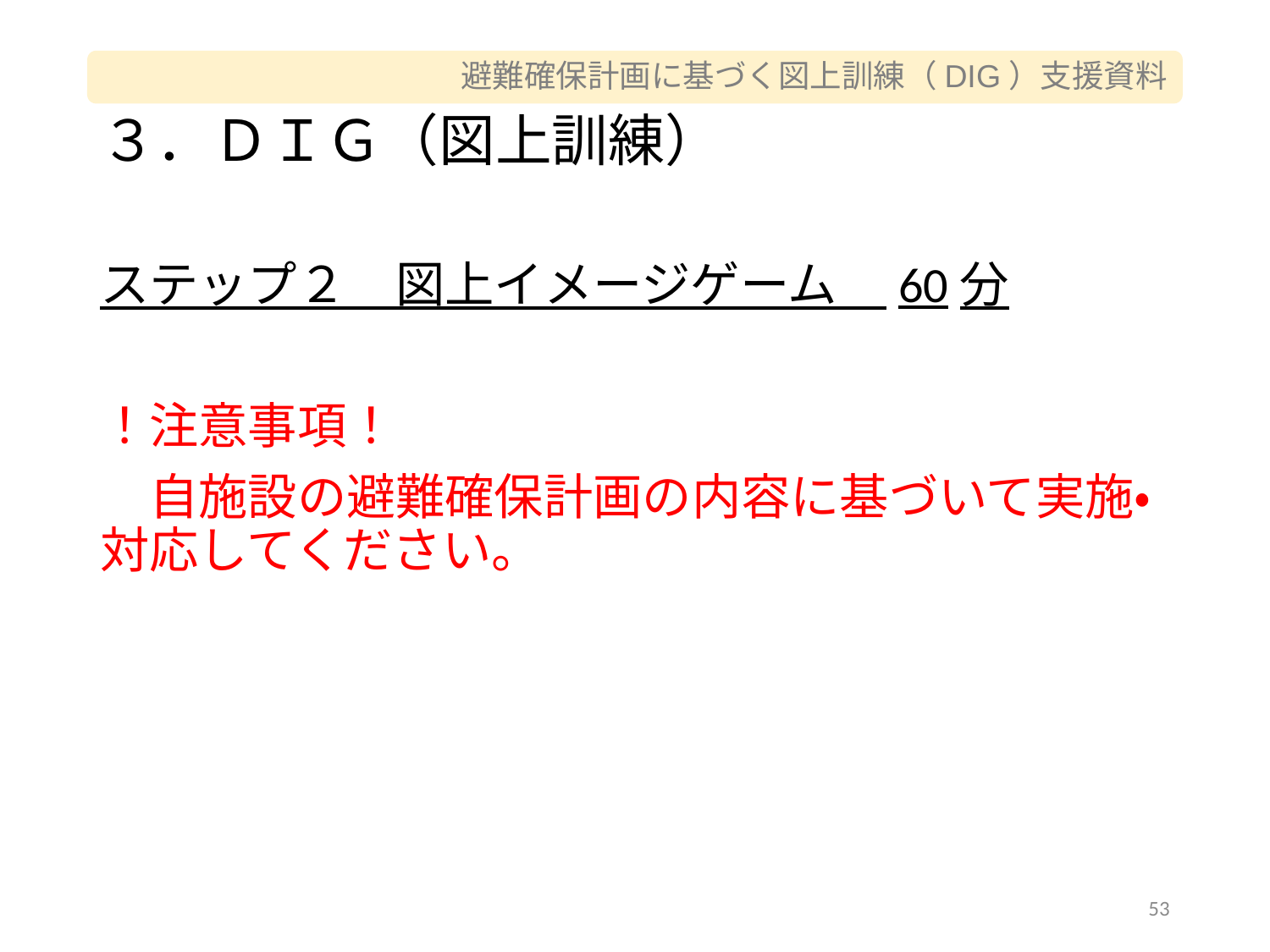

# ３．ＤＩＧ（図上訓練）
ステップ２　図上イメージゲーム　60分

！注意事項！
　自施設の避難確保計画の内容に基づいて実施・対応してください。

53